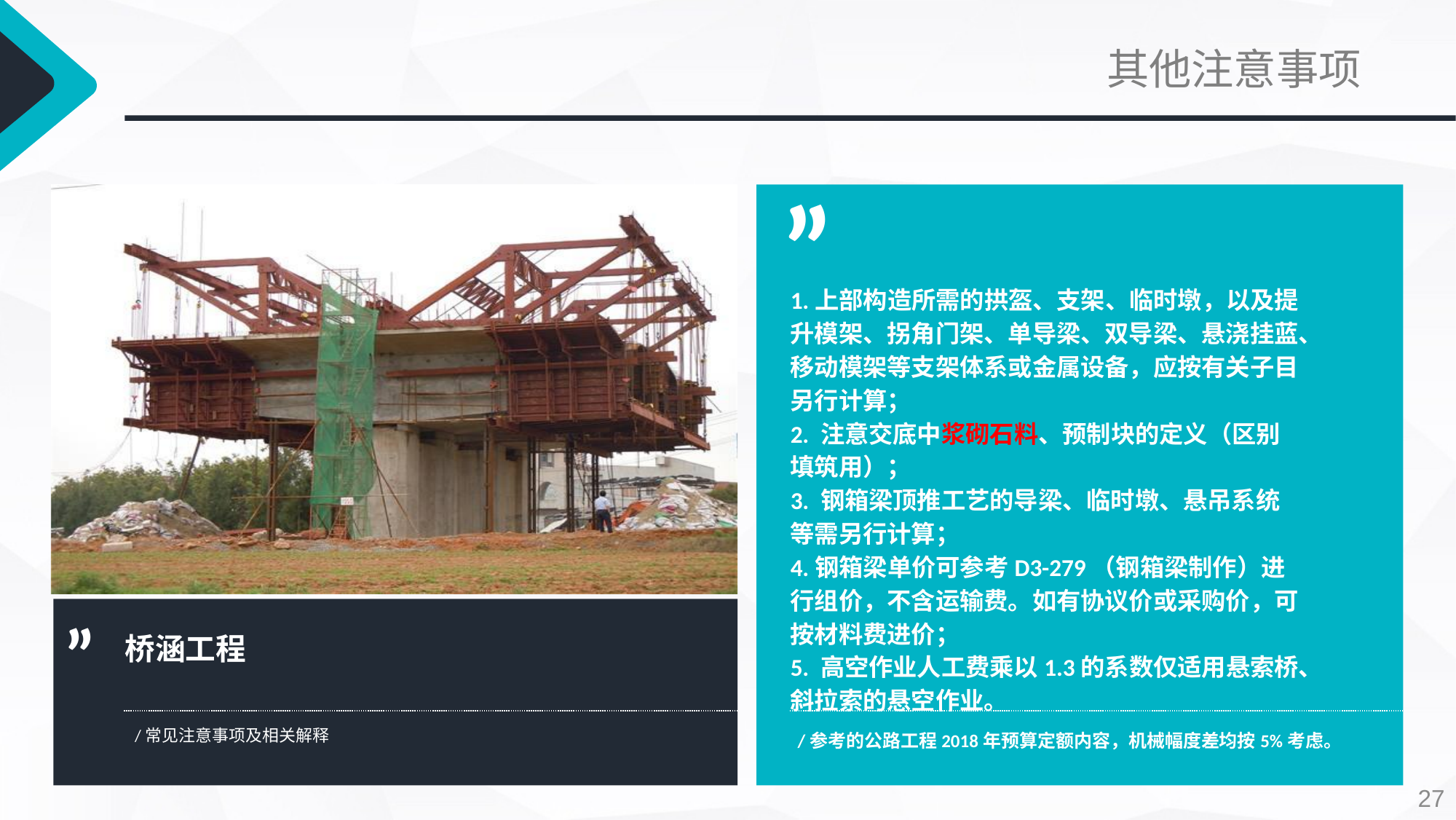

其他注意事项
”

1.上部构造所需的拱盔、支架、临时墩，以及提升模架、拐角门架、单导梁、双导梁、悬浇挂蓝、移动模架等支架体系或金属设备，应按有关子目另行计算；
2. 注意交底中浆砌石料、预制块的定义（区别填筑用）；
3. 钢箱梁顶推工艺的导梁、临时墩、悬吊系统等需另行计算；
4.钢箱梁单价可参考D3-279（钢箱梁制作）进行组价，不含运输费。如有协议价或采购价，可按材料费进价；
5. 高空作业人工费乘以1.3的系数仅适用悬索桥、斜拉索的悬空作业。

”
桥涵工程
/常见注意事项及相关解释
/参考的公路工程2018年预算定额内容，机械幅度差均按5%考虑。
27